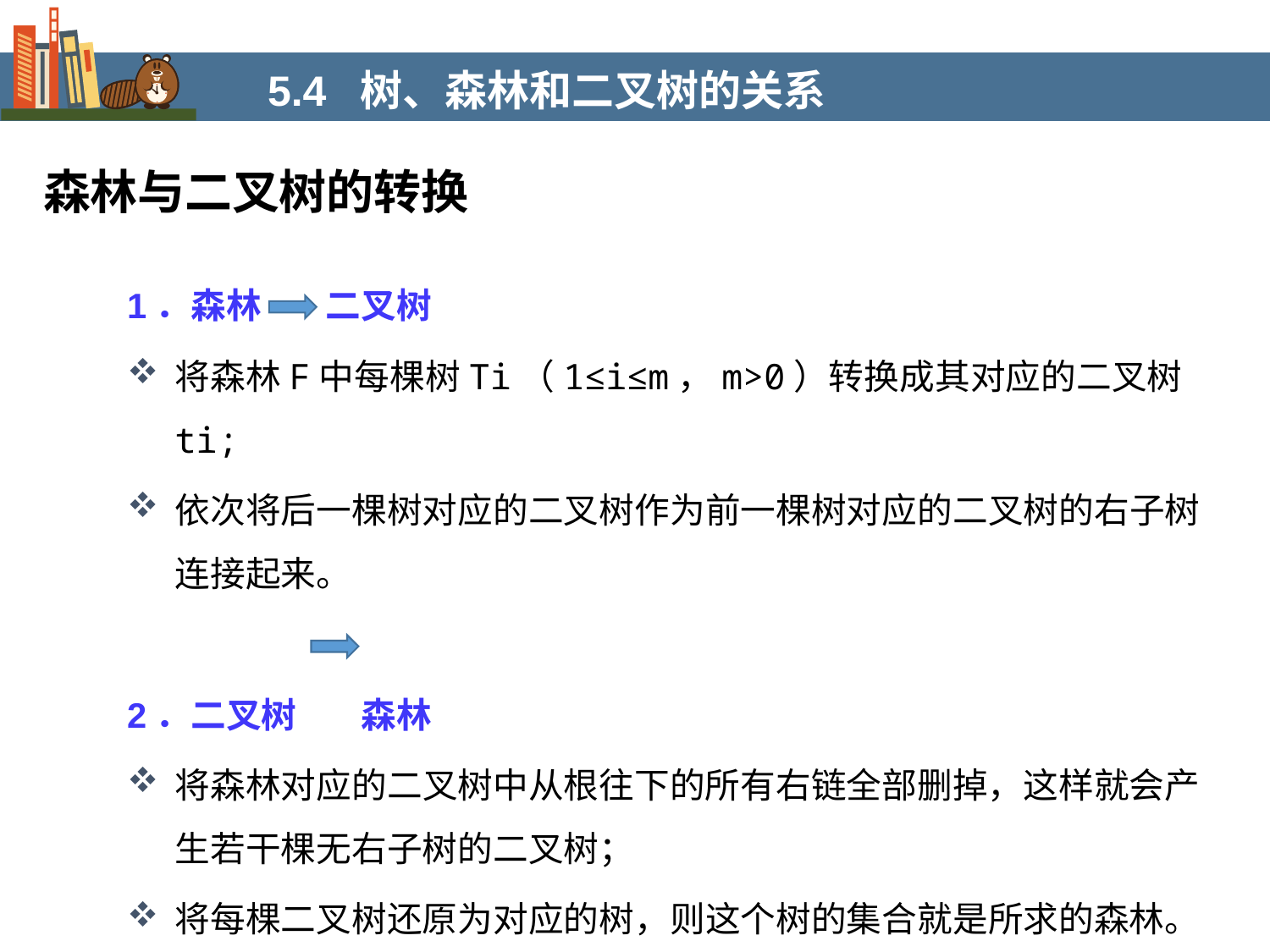

5.4  树、森林和二叉树的关系
森林与二叉树的转换

1．森林        二叉树
将森林F中每棵树Ti（1≤i≤m，m>0）转换成其对应的二叉树ti;
依次将后一棵树对应的二叉树作为前一棵树对应的二叉树的右子树连接起来。

2．二叉树        森林
将森林对应的二叉树中从根往下的所有右链全部删掉，这样就会产生若干棵无右子树的二叉树；
将每棵二叉树还原为对应的树，则这个树的集合就是所求的森林。